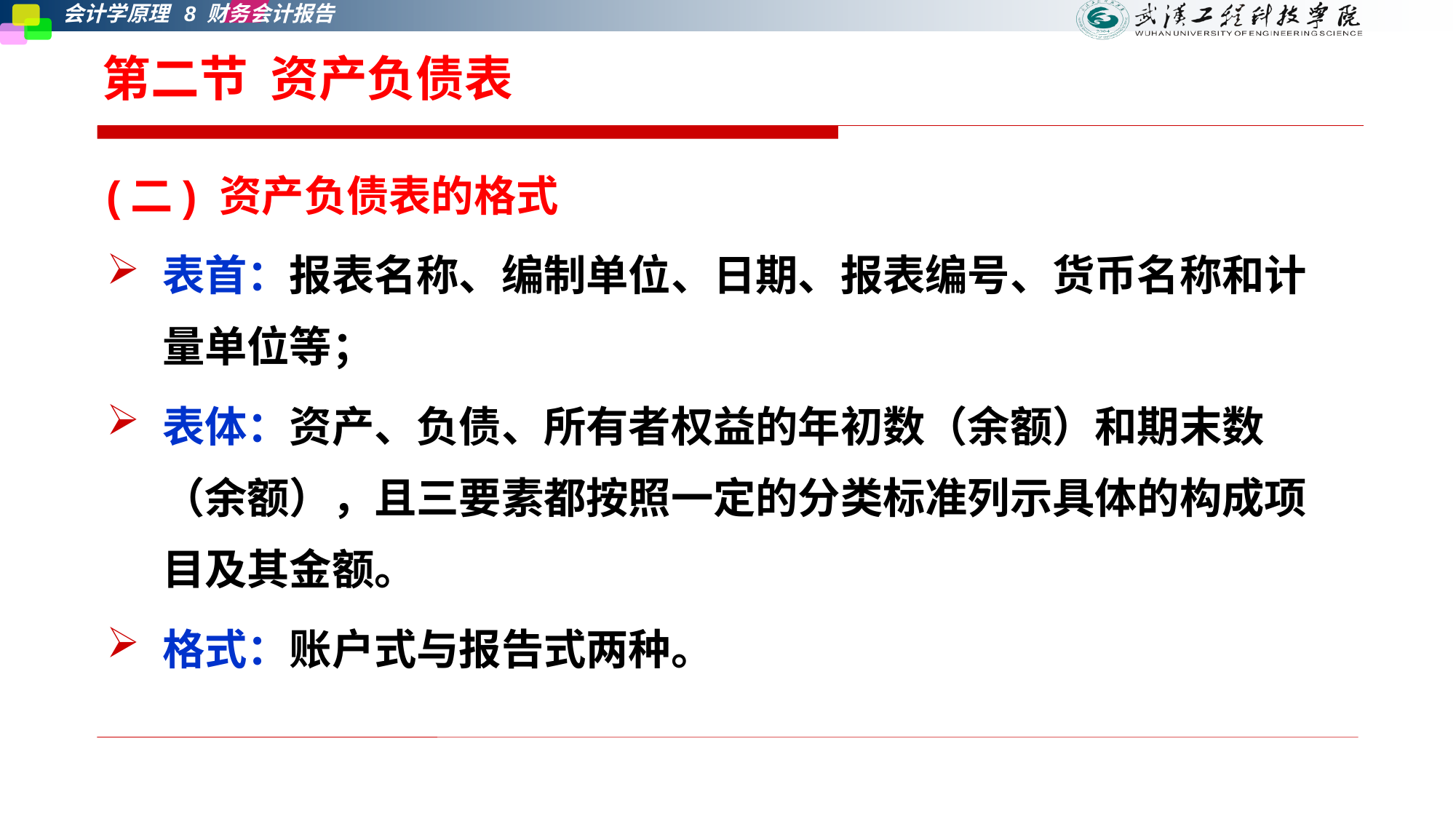

# 第二节  资产负债表
(二) 资产负债表的格式
表首：报表名称、编制单位、日期、报表编号、货币名称和计量单位等；
表体：资产、负债、所有者权益的年初数（余额）和期末数（余额），且三要素都按照一定的分类标准列示具体的构成项目及其金额。
格式：账户式与报告式两种。